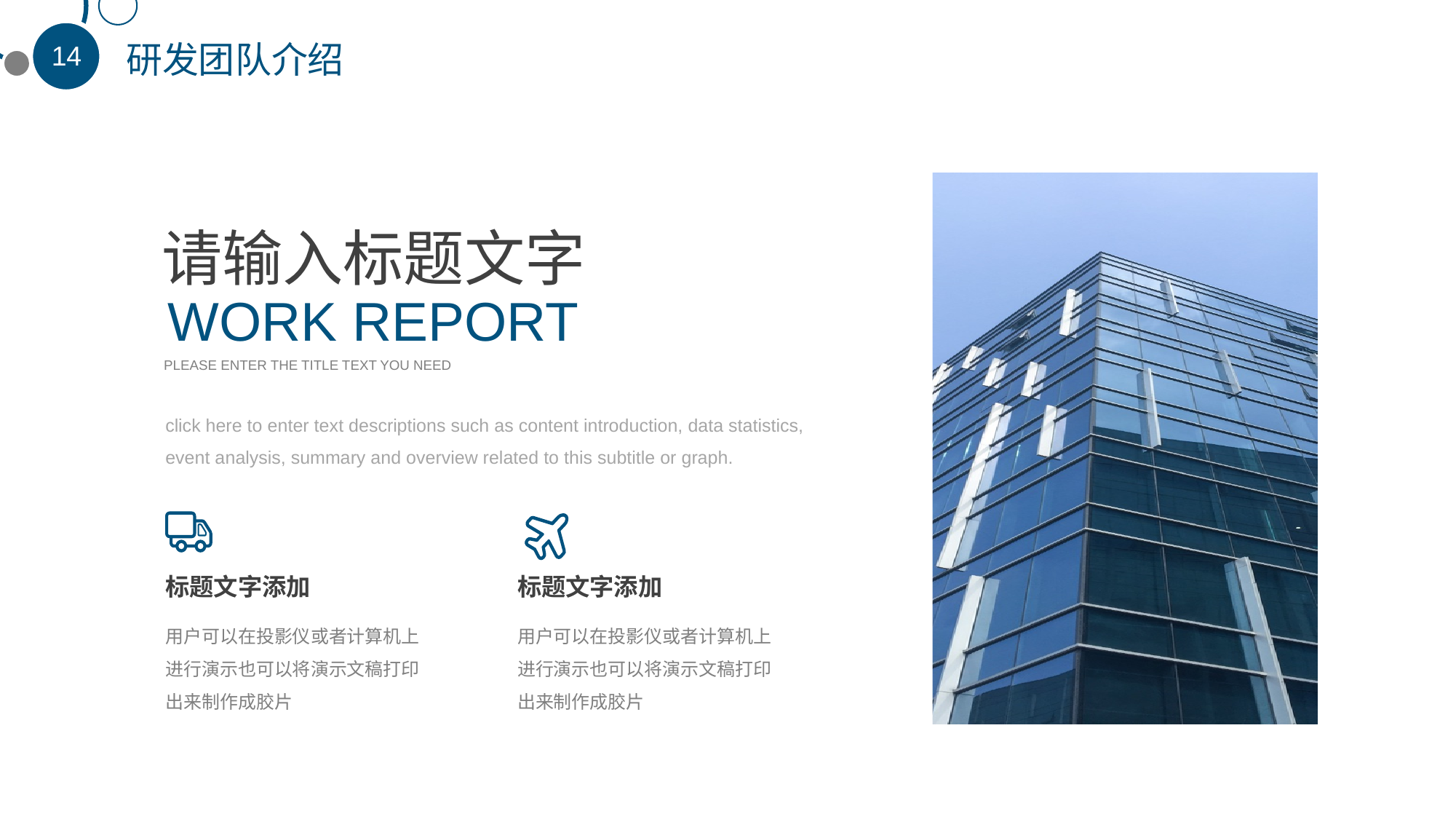

研发团队介绍

请输入标题文字
WORK REPORT
PLEASE ENTER THE TITLE TEXT YOU NEED
click here to enter text descriptions such as content introduction, data statistics, event analysis, summary and overview related to this subtitle or graph.

标题文字添加
标题文字添加
用户可以在投影仪或者计算机上进行演示也可以将演示文稿打印出来制作成胶片
用户可以在投影仪或者计算机上进行演示也可以将演示文稿打印出来制作成胶片